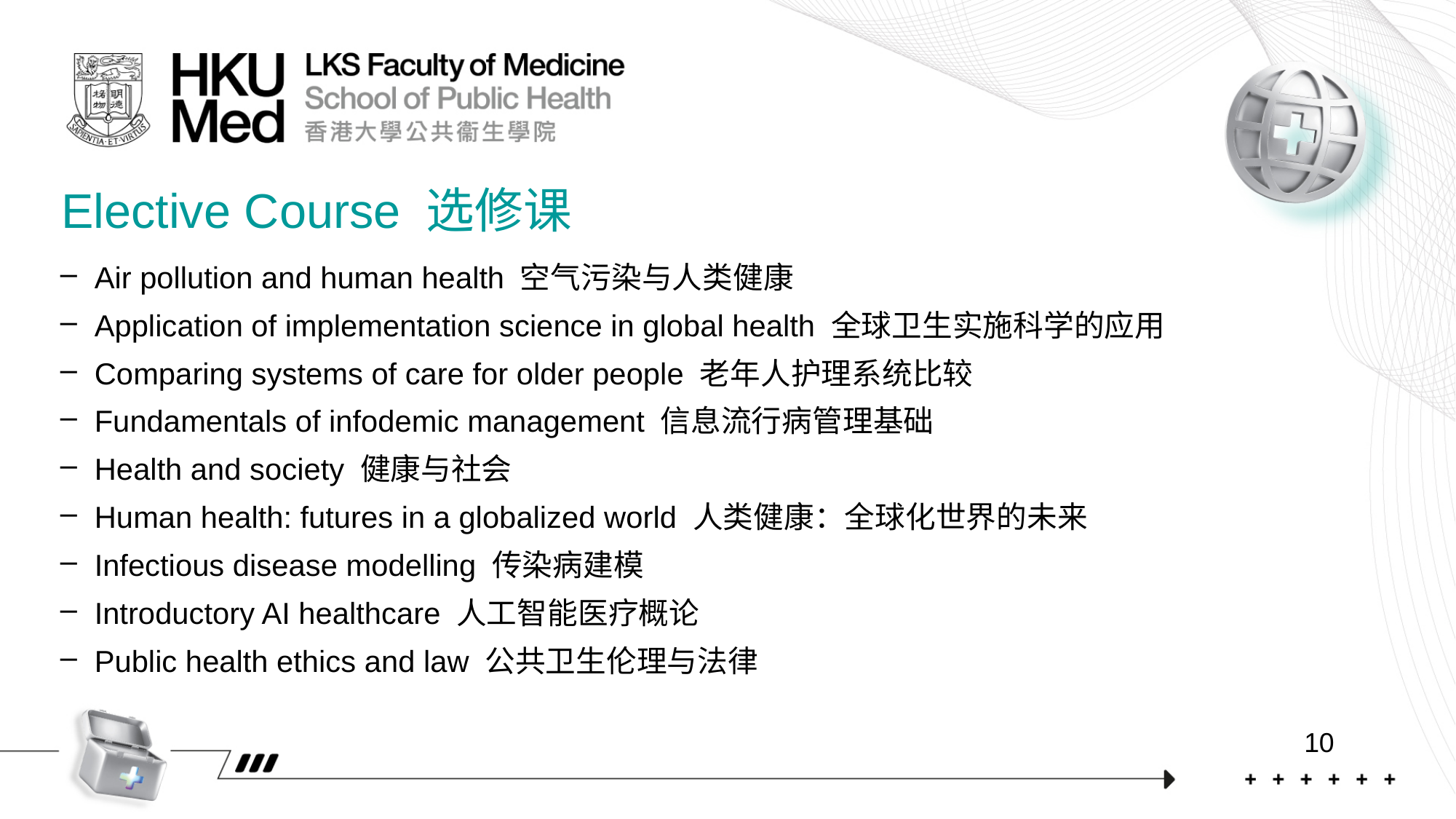

Elective Course 选修课
Air pollution and human health 空气污染与人类健康
Application of implementation science in global health 全球卫生实施科学的应用
Comparing systems of care for older people 老年人护理系统比较
Fundamentals of infodemic management 信息流行病管理基础
Health and society 健康与社会
Human health: futures in a globalized world 人类健康：全球化世界的未来
Infectious disease modelling 传染病建模
Introductory AI healthcare 人工智能医疗概论
Public health ethics and law 公共卫生伦理与法律
10